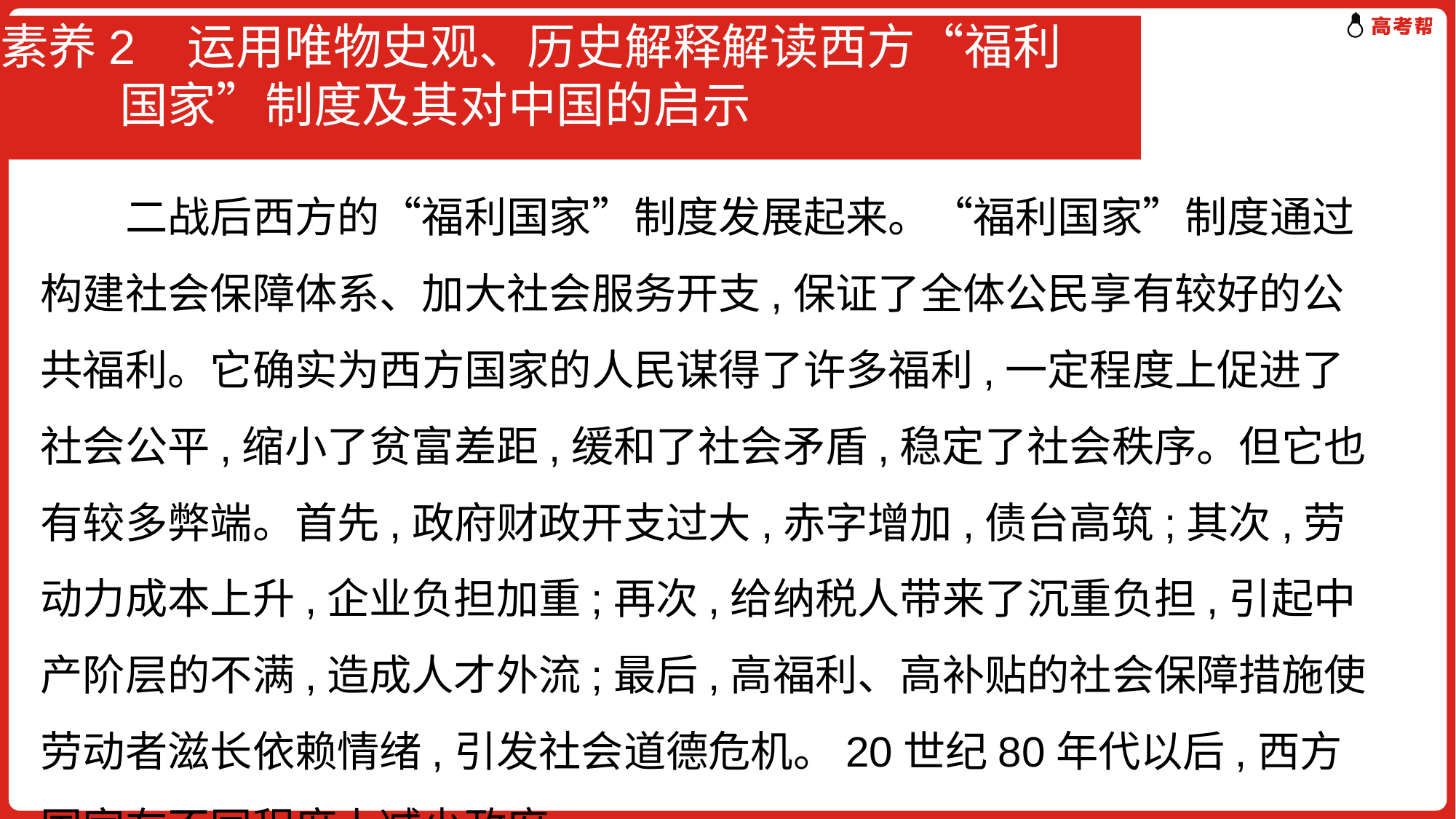

# 素养2   运用唯物史观、历史解释解读西方“福利 国家”制度及其对中国的启示
　　二战后西方的“福利国家”制度发展起来。“福利国家”制度通过构建社会保障体系、加大社会服务开支,保证了全体公民享有较好的公共福利。它确实为西方国家的人民谋得了许多福利,一定程度上促进了社会公平,缩小了贫富差距,缓和了社会矛盾,稳定了社会秩序。但它也有较多弊端。首先,政府财政开支过大,赤字增加,债台高筑;其次,劳动力成本上升,企业负担加重;再次,给纳税人带来了沉重负担,引起中产阶层的不满,造成人才外流;最后,高福利、高补贴的社会保障措施使劳动者滋长依赖情绪,引发社会道德危机。20世纪80年代以后,西方国家在不同程度上减少政府